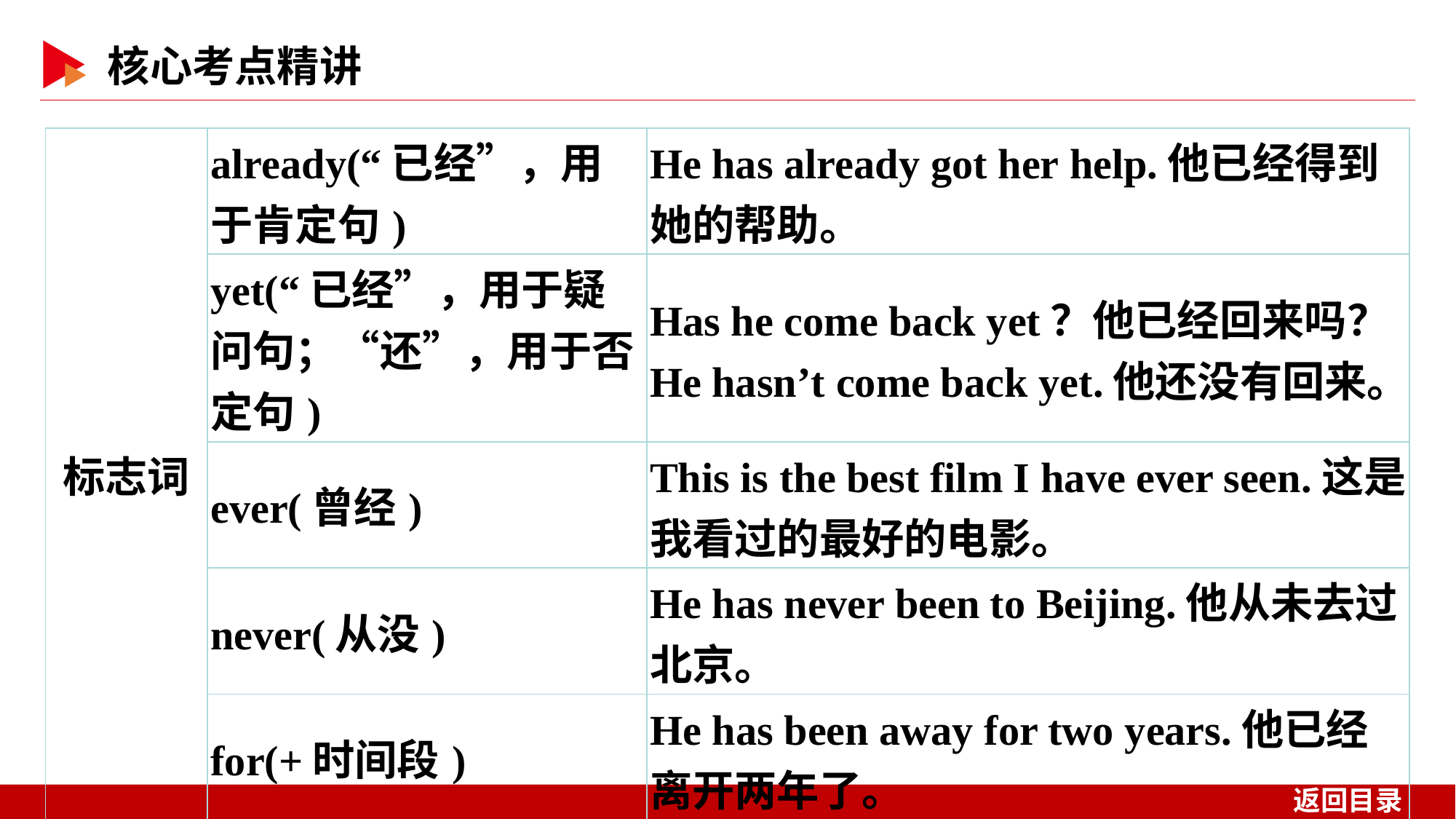

| 标志词 | already(“已经”，用于肯定句) | He has already got her help.他已经得到她的帮助。 |
| --- | --- | --- |
|  | yet(“已经”，用于疑问句；“还”，用于否定句) | Has he come back yet？他已经回来吗？ He hasn’t come back yet.他还没有回来。 |
|  | ever(曾经) | This is the best film I have ever seen.这是我看过的最好的电影。 |
|  | never(从没) | He has never been to Beijing.他从未去过北京。 |
|  | for(+时间段) | He has been away for two years.他已经离开两年了。 |